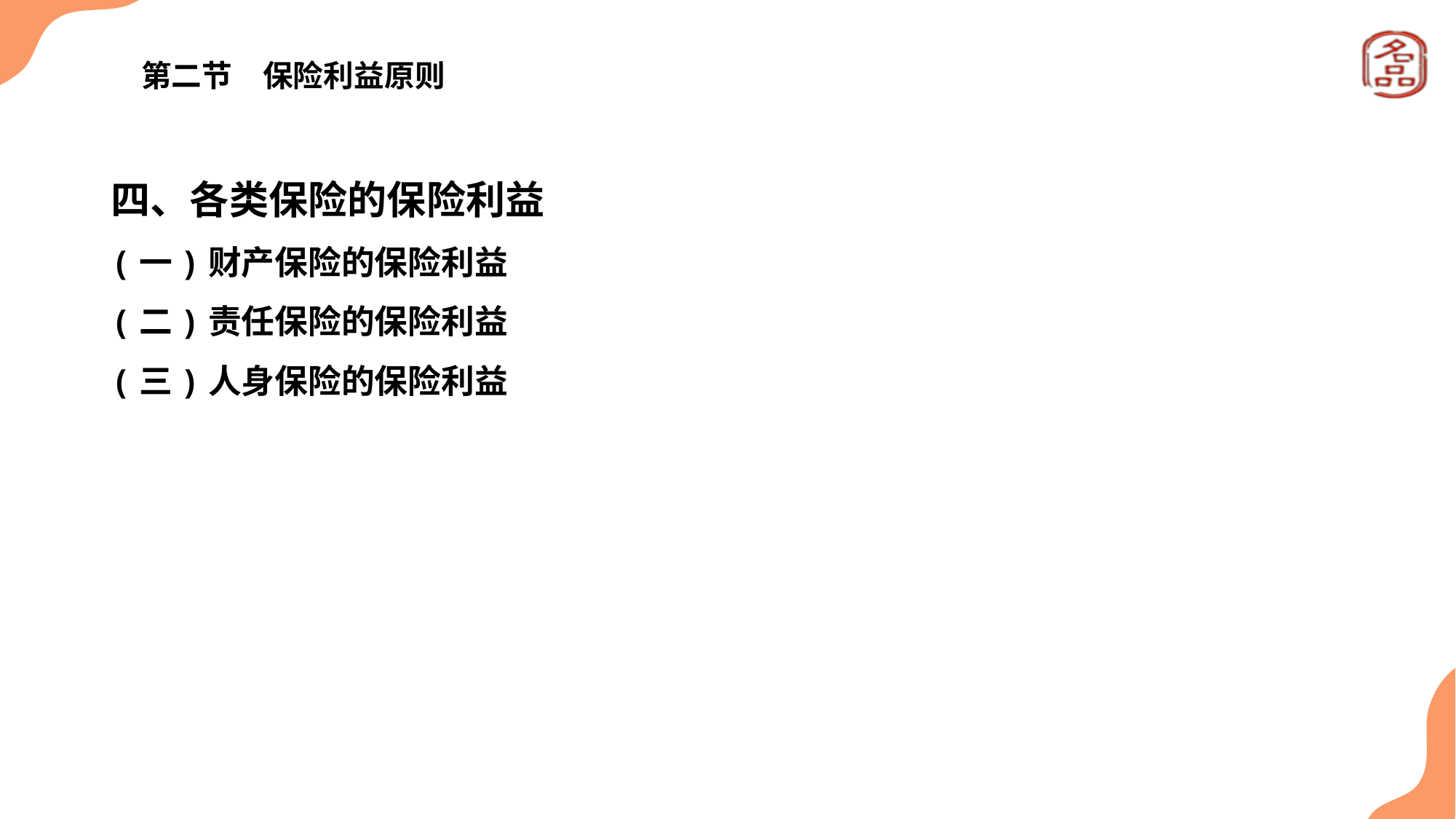

# 第二节　保险利益原则
四、各类保险的保险利益
(一)财产保险的保险利益
(二)责任保险的保险利益
(三)人身保险的保险利益